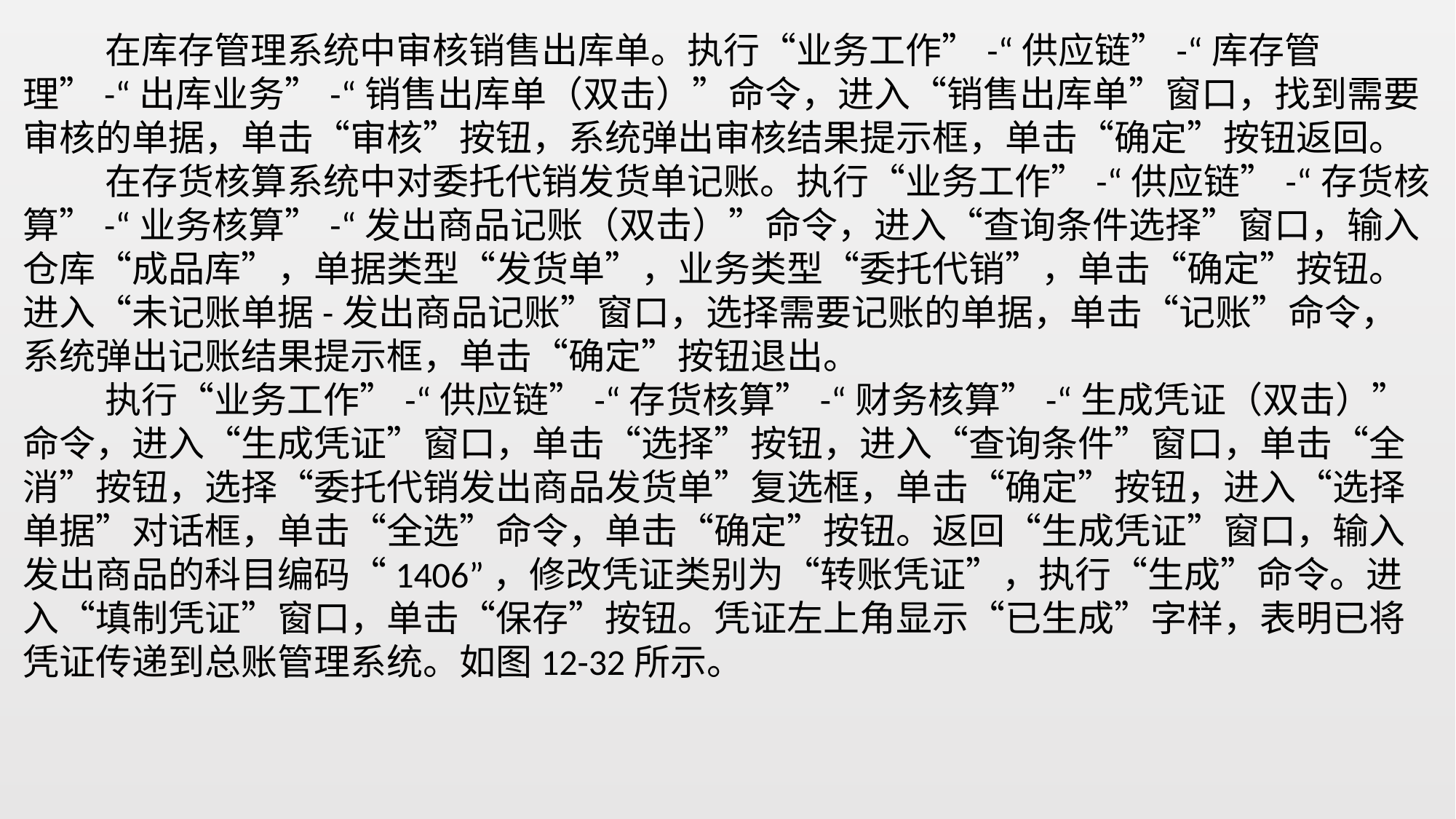

在库存管理系统中审核销售出库单。执行“业务工作”-“供应链”-“库存管理”-“出库业务”-“销售出库单（双击）”命令，进入“销售出库单”窗口，找到需要审核的单据，单击“审核”按钮，系统弹出审核结果提示框，单击“确定”按钮返回。
         在存货核算系统中对委托代销发货单记账。执行“业务工作”-“供应链”-“存货核算”-“业务核算”-“发出商品记账（双击）”命令，进入“查询条件选择”窗口，输入仓库“成品库”，单据类型“发货单”，业务类型“委托代销”，单击“确定”按钮。进入“未记账单据-发出商品记账”窗口，选择需要记账的单据，单击“记账”命令，系统弹出记账结果提示框，单击“确定”按钮退出。
         执行“业务工作”-“供应链”-“存货核算”-“财务核算”-“生成凭证（双击）”命令，进入“生成凭证”窗口，单击“选择”按钮，进入“查询条件”窗口，单击“全消”按钮，选择“委托代销发出商品发货单”复选框，单击“确定”按钮，进入“选择单据”对话框，单击“全选”命令，单击“确定”按钮。返回“生成凭证”窗口，输入发出商品的科目编码“1406”，修改凭证类别为“转账凭证”，执行“生成”命令。进入“填制凭证”窗口，单击“保存”按钮。凭证左上角显示“已生成”字样，表明已将凭证传递到总账管理系统。如图12-32所示。